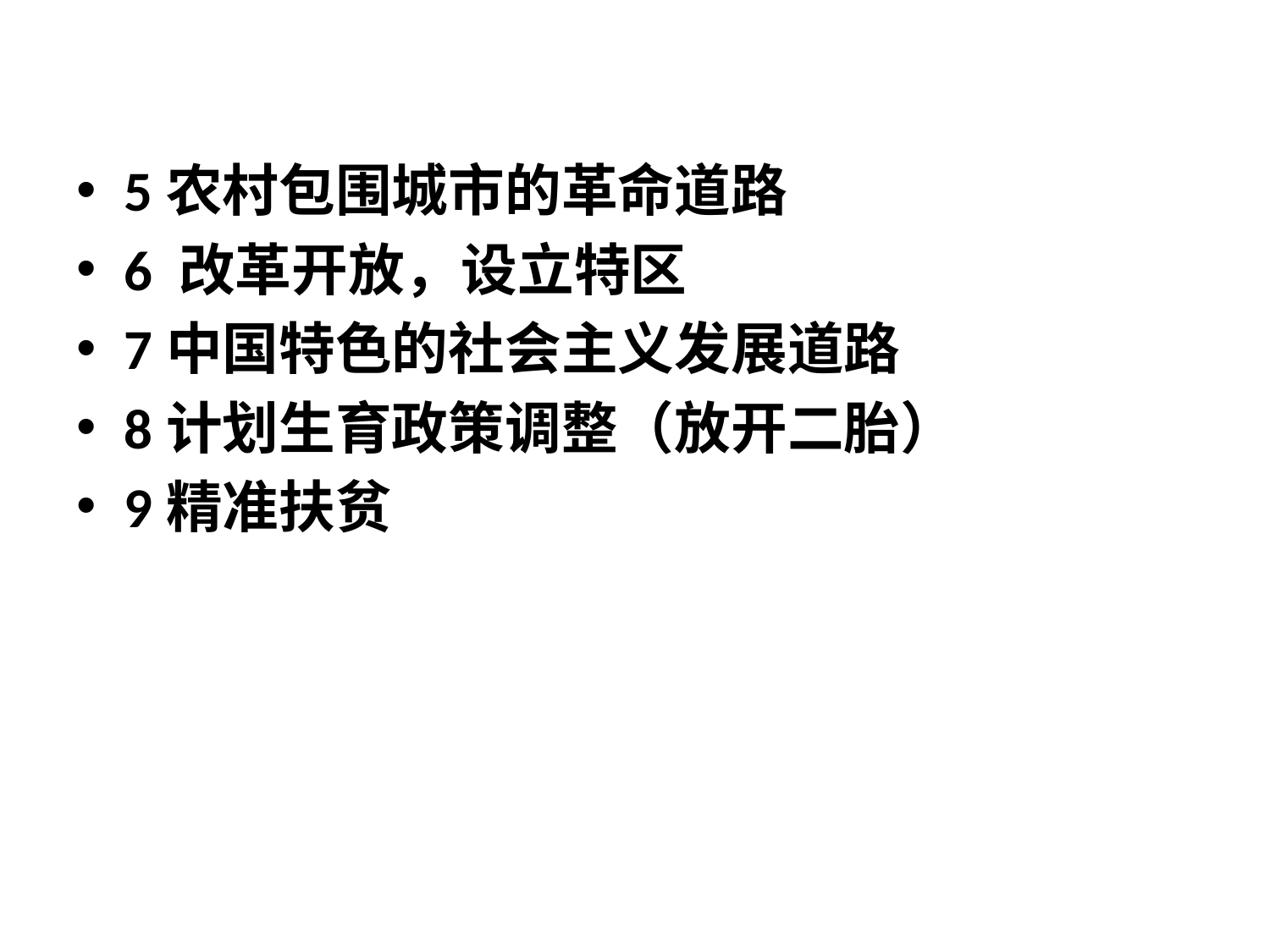

5农村包围城市的革命道路
6 改革开放，设立特区
7中国特色的社会主义发展道路
8计划生育政策调整（放开二胎）
9精准扶贫